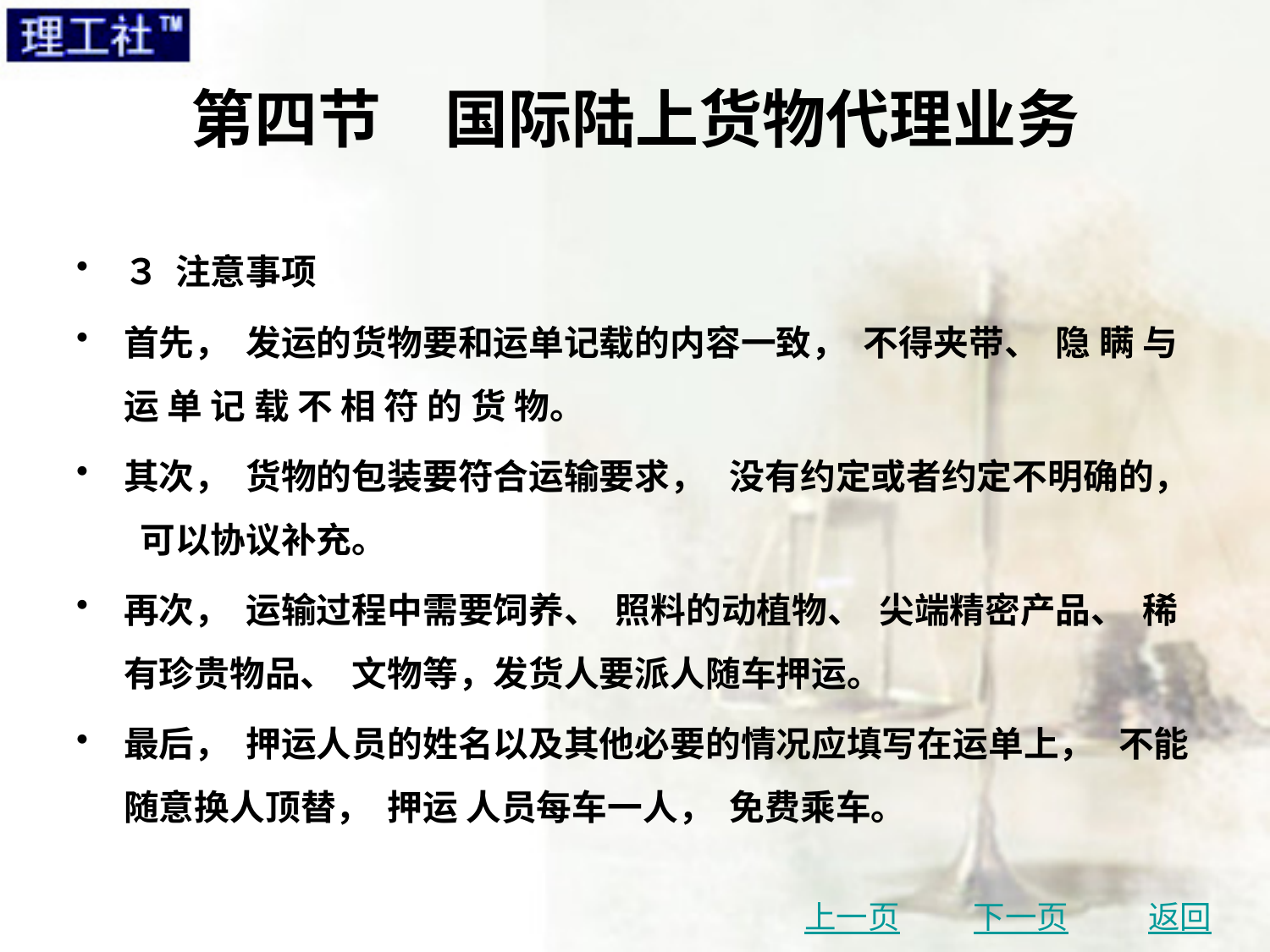

# 第四节　国际陆上货物代理业务
３  注意事项
首先，  发运的货物要和运单记载的内容一致，  不得夹带、  隐 瞒 与 运 单 记 载 不 相 符 的 货 物。
其次，  货物的包装要符合运输要求，   没有约定或者约定不明确的，   可以协议补充。
再次，  运输过程中需要饲养、  照料的动植物、  尖端精密产品、  稀有珍贵物品、  文物等，发货人要派人随车押运。
最后，  押运人员的姓名以及其他必要的情况应填写在运单上，   不能随意换人顶替，  押运 人员每车一人，  免费乘车。
上一页
下一页
返回